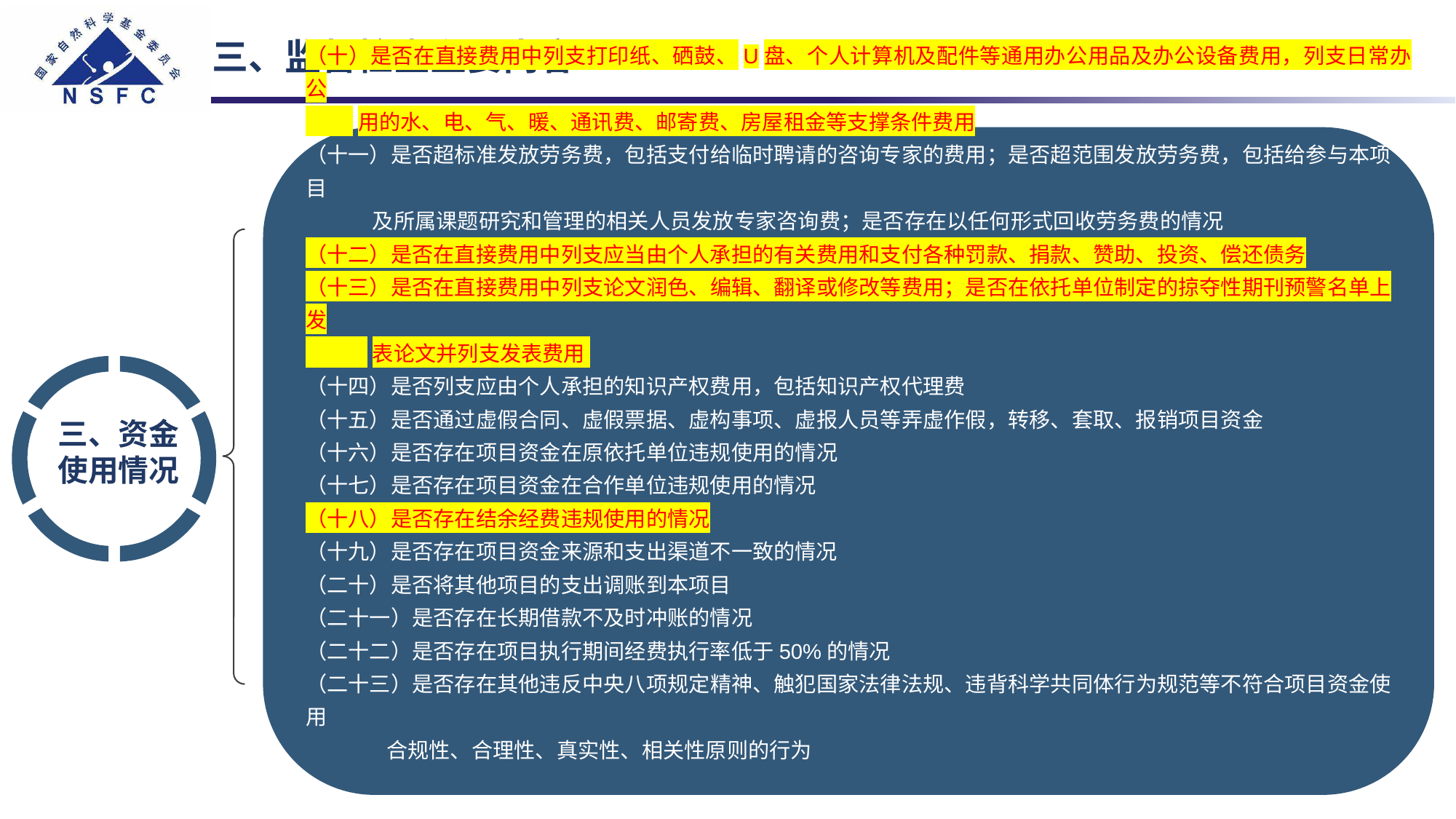

三、监督检查主要内容
（十）是否在直接费用中列支打印纸、硒鼓、U盘、个人计算机及配件等通用办公用品及办公设备费用，列支日常办公
          用的水、电、气、暖、通讯费、邮寄费、房屋租金等支撑条件费用
（十一）是否超标准发放劳务费，包括支付给临时聘请的咨询专家的费用；是否超范围发放劳务费，包括给参与本项目
             及所属课题研究和管理的相关人员发放专家咨询费；是否存在以任何形式回收劳务费的情况
（十二）是否在直接费用中列支应当由个人承担的有关费用和支付各种罚款、捐款、赞助、投资、偿还债务
（十三）是否在直接费用中列支论文润色、编辑、翻译或修改等费用；是否在依托单位制定的掠夺性期刊预警名单上发
             表论文并列支发表费用
（十四）是否列支应由个人承担的知识产权费用，包括知识产权代理费
（十五）是否通过虚假合同、虚假票据、虚构事项、虚报人员等弄虚作假，转移、套取、报销项目资金
（十六）是否存在项目资金在原依托单位违规使用的情况
（十七）是否存在项目资金在合作单位违规使用的情况
（十八）是否存在结余经费违规使用的情况
（十九）是否存在项目资金来源和支出渠道不一致的情况
（二十）是否将其他项目的支出调账到本项目
（二十一）是否存在长期借款不及时冲账的情况
（二十二）是否存在项目执行期间经费执行率低于50%的情况
（二十三）是否存在其他违反中央八项规定精神、触犯国家法律法规、违背科学共同体行为规范等不符合项目资金使用
                合规性、合理性、真实性、相关性原则的行为

三、资金使用情况